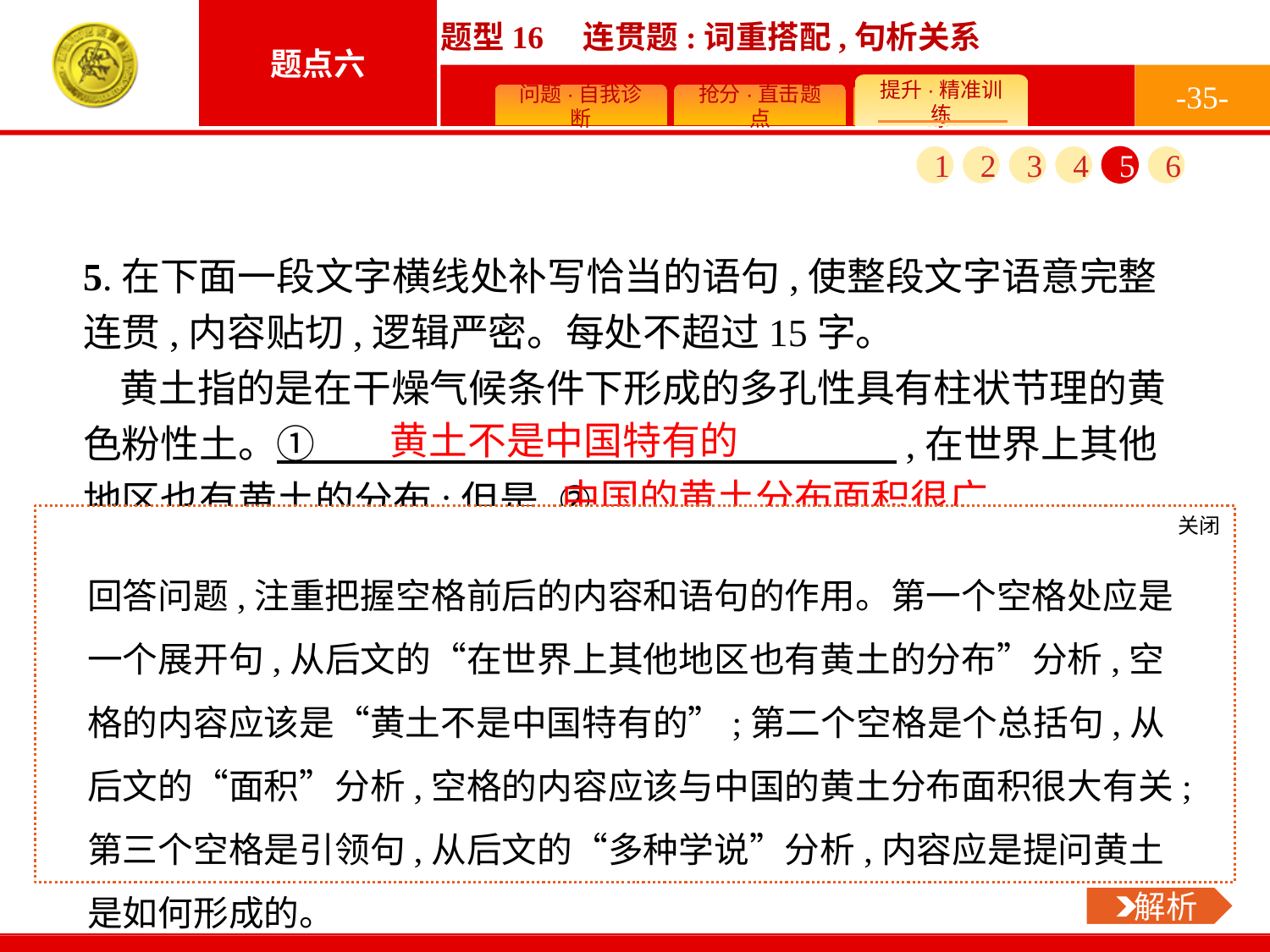

-35-
1
2
3
4
5
6
5.在下面一段文字横线处补写恰当的语句,使整段文字语意完整连贯,内容贴切,逻辑严密。每处不超过15字。
黄土指的是在干燥气候条件下形成的多孔性具有柱状节理的黄色粉性土。①　　　　　　　　　　　　　　　,在世界上其他地区也有黄土的分布;但是,②　　　　　　　　　　　　　　　,覆盖山西、陕西、甘肃、青海、宁夏及河南等省区,面积约62万平方千米。那么,③　　　　　　　　　　　　　　　?近代以来,人们对黄土成因的认识形成多种学说,最著名的是“水成说”“风成说”“残积说”“多种成因说”和“新风成说”。
黄土不是中国特有的
中国的黄土分布面积很广

关闭
  解析

回答问题,注重把握空格前后的内容和语句的作用。第一个空格处应是一个展开句,从后文的“在世界上其他地区也有黄土的分布”分析,空格的内容应该是“黄土不是中国特有的”;第二个空格是个总括句,从后文的“面积”分析,空格的内容应该与中国的黄土分布面积很大有关;第三个空格是引领句,从后文的“多种学说”分析,内容应是提问黄土是如何形成的。
中国的黄土是怎么形成的
  解析